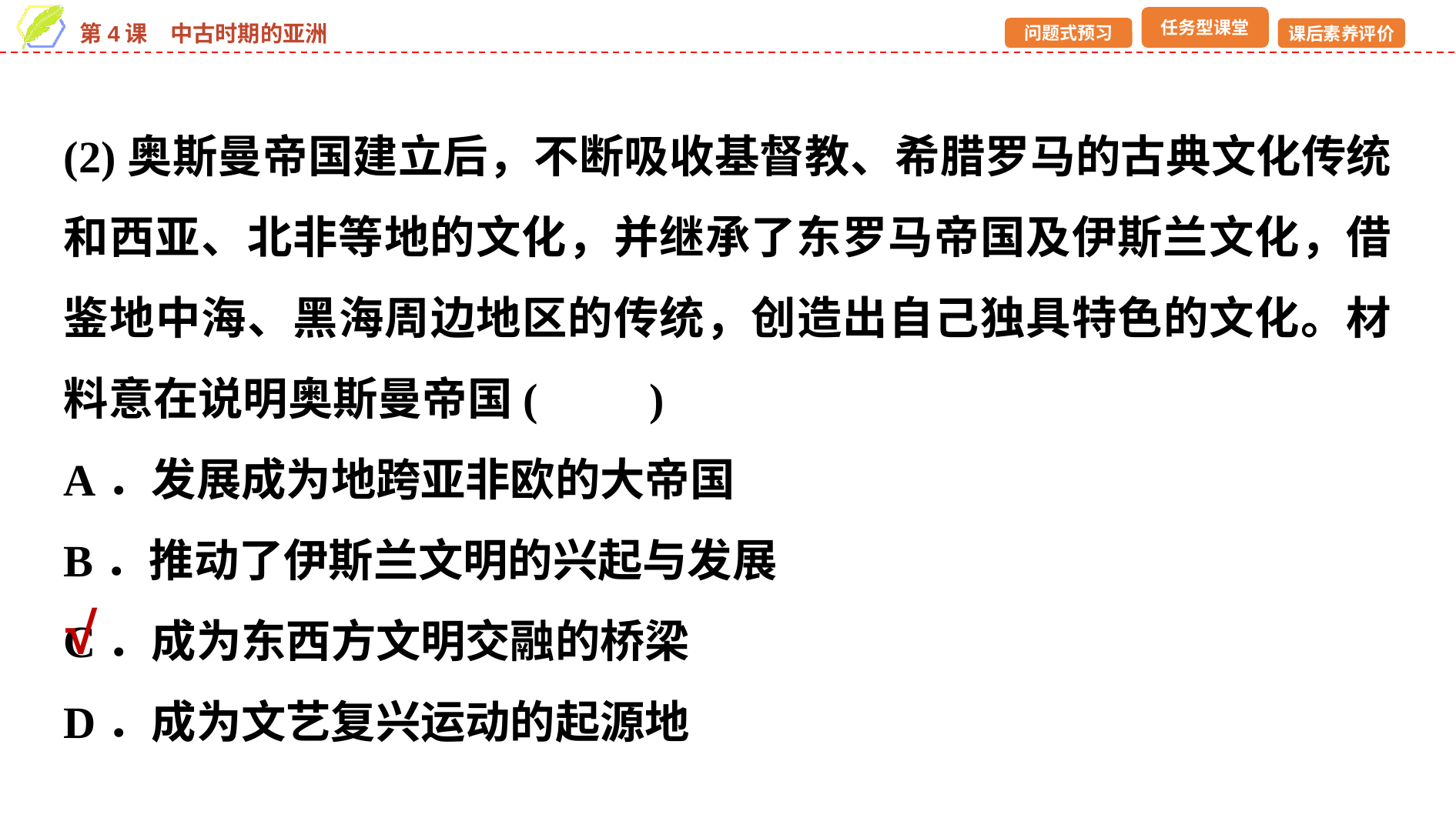

(2)奥斯曼帝国建立后，不断吸收基督教、希腊罗马的古典文化传统和西亚、北非等地的文化，并继承了东罗马帝国及伊斯兰文化，借鉴地中海、黑海周边地区的传统，创造出自己独具特色的文化。材料意在说明奥斯曼帝国(　　)
A．发展成为地跨亚非欧的大帝国
B．推动了伊斯兰文明的兴起与发展
C．成为东西方文明交融的桥梁
D．成为文艺复兴运动的起源地
√